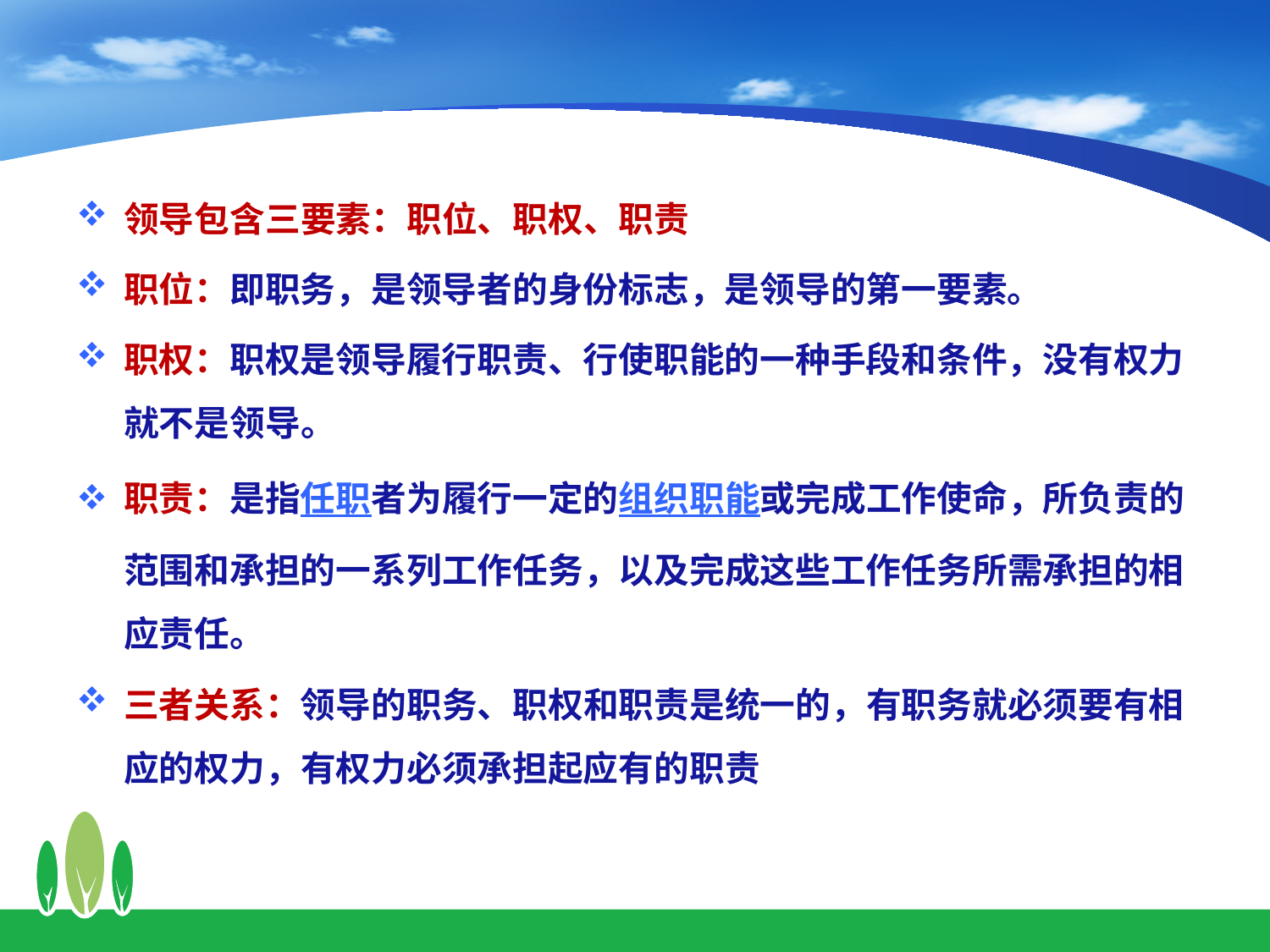

领导包含三要素：职位、职权、职责
职位：即职务，是领导者的身份标志，是领导的第一要素。
职权：职权是领导履行职责、行使职能的一种手段和条件，没有权力就不是领导。
职责：是指任职者为履行一定的组织职能或完成工作使命，所负责的范围和承担的一系列工作任务，以及完成这些工作任务所需承担的相应责任。
三者关系：领导的职务、职权和职责是统一的，有职务就必须要有相应的权力，有权力必须承担起应有的职责

46